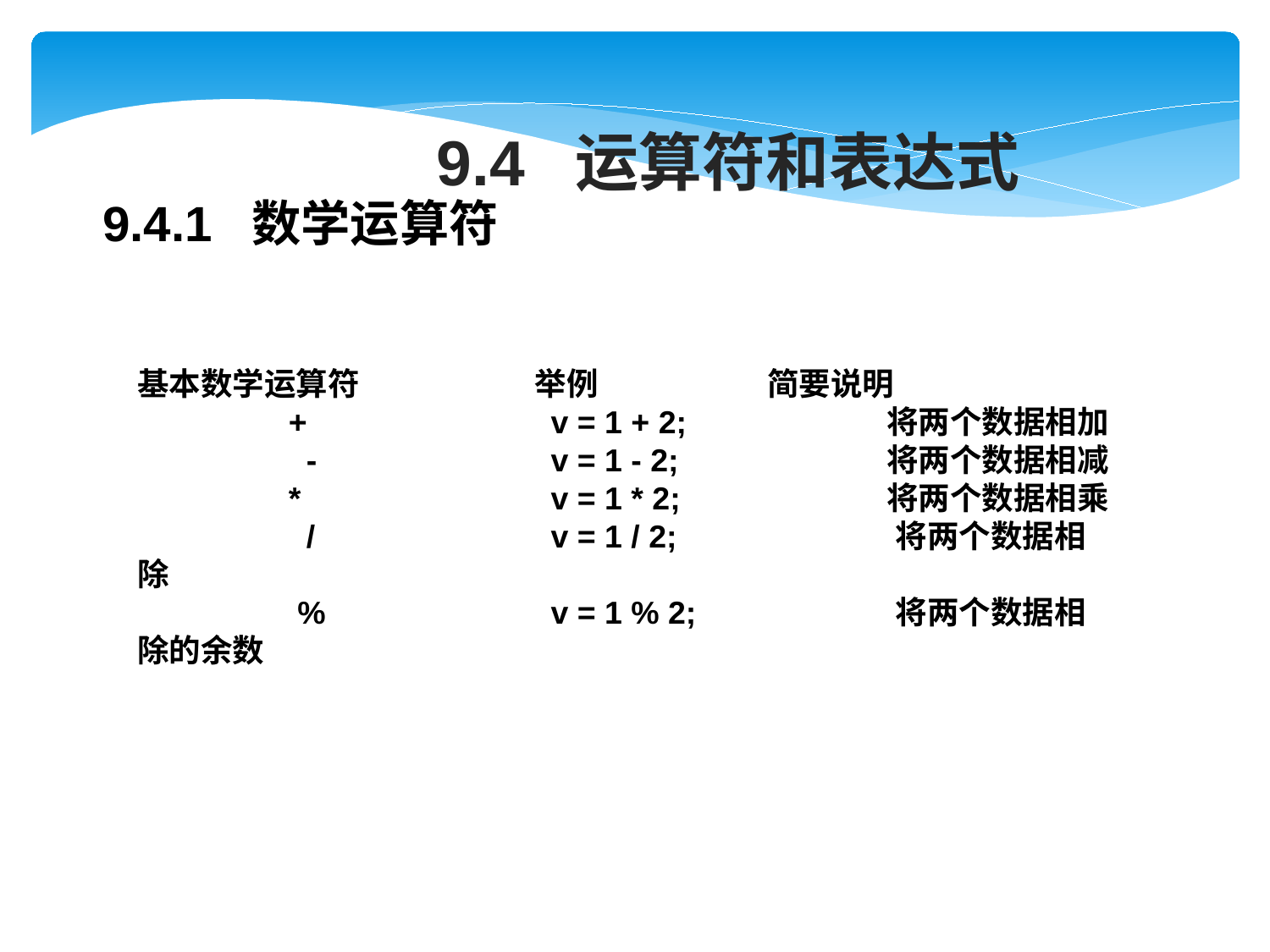

9.4  运算符和表达式
9.4.1  数学运算符
基本数学运算符	                    举例	                 简要说明
                 +	                  v = 1 + 2;	            将两个数据相加
                   -	                  v = 1 - 2;	            将两个数据相减
                 *	                  v = 1 * 2;	            将两个数据相乘
                   /	                  v = 1 / 2;	             将两个数据相除
                  %	                  v = 1 % 2;	             将两个数据相除的余数